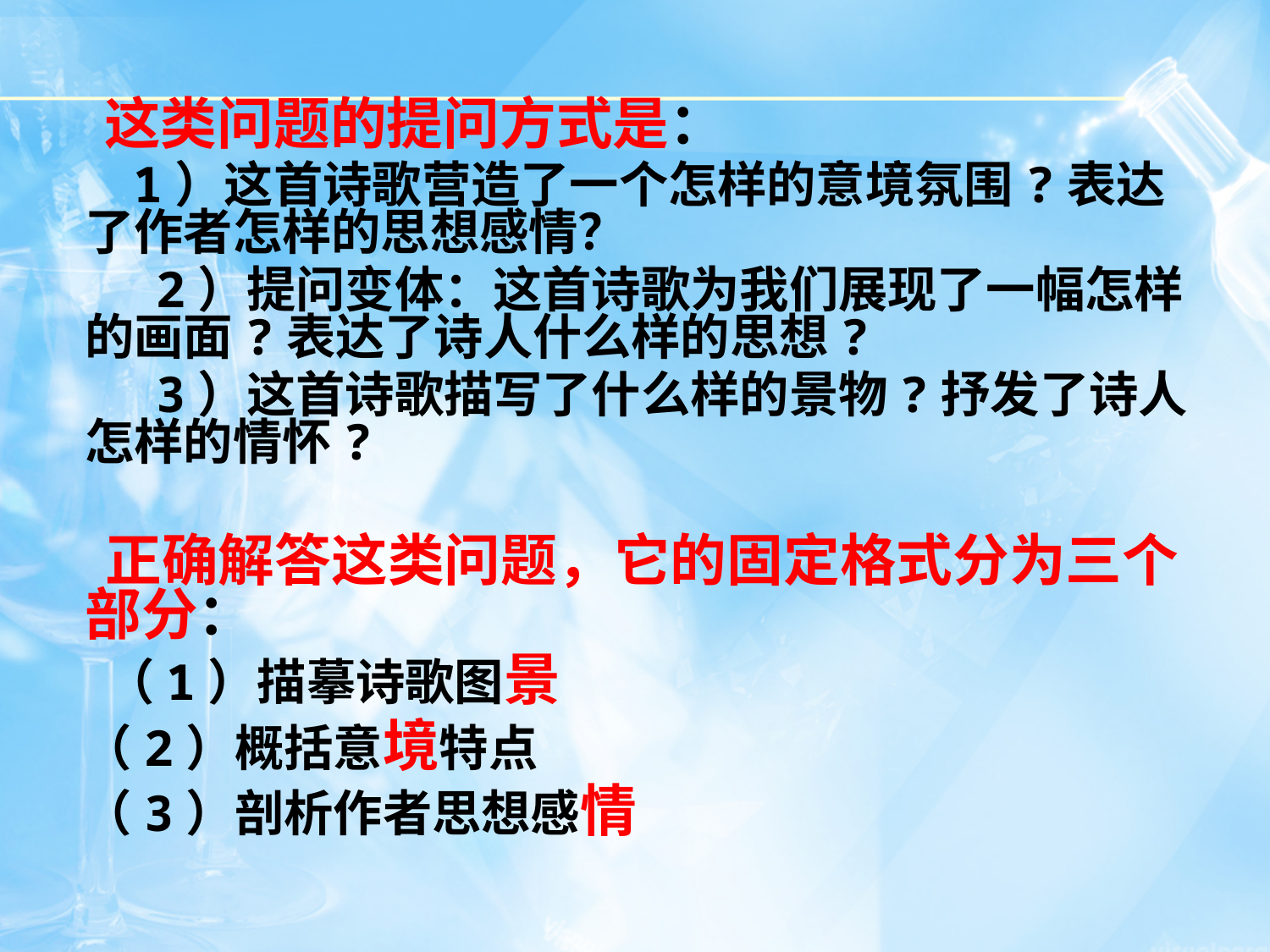

这类问题的提问方式是：
       1）这首诗歌营造了一个怎样的意境氛围?表达了作者怎样的思想感情？
    2）提问变体：这首诗歌为我们展现了一幅怎样的画面?表达了诗人什么样的思想?
    3）这首诗歌描写了什么样的景物?抒发了诗人怎样的情怀?

     正确解答这类问题，它的固定格式分为三个部分：
     （1）描摹诗歌图景
   （2）概括意境特点
   （3）剖析作者思想感情